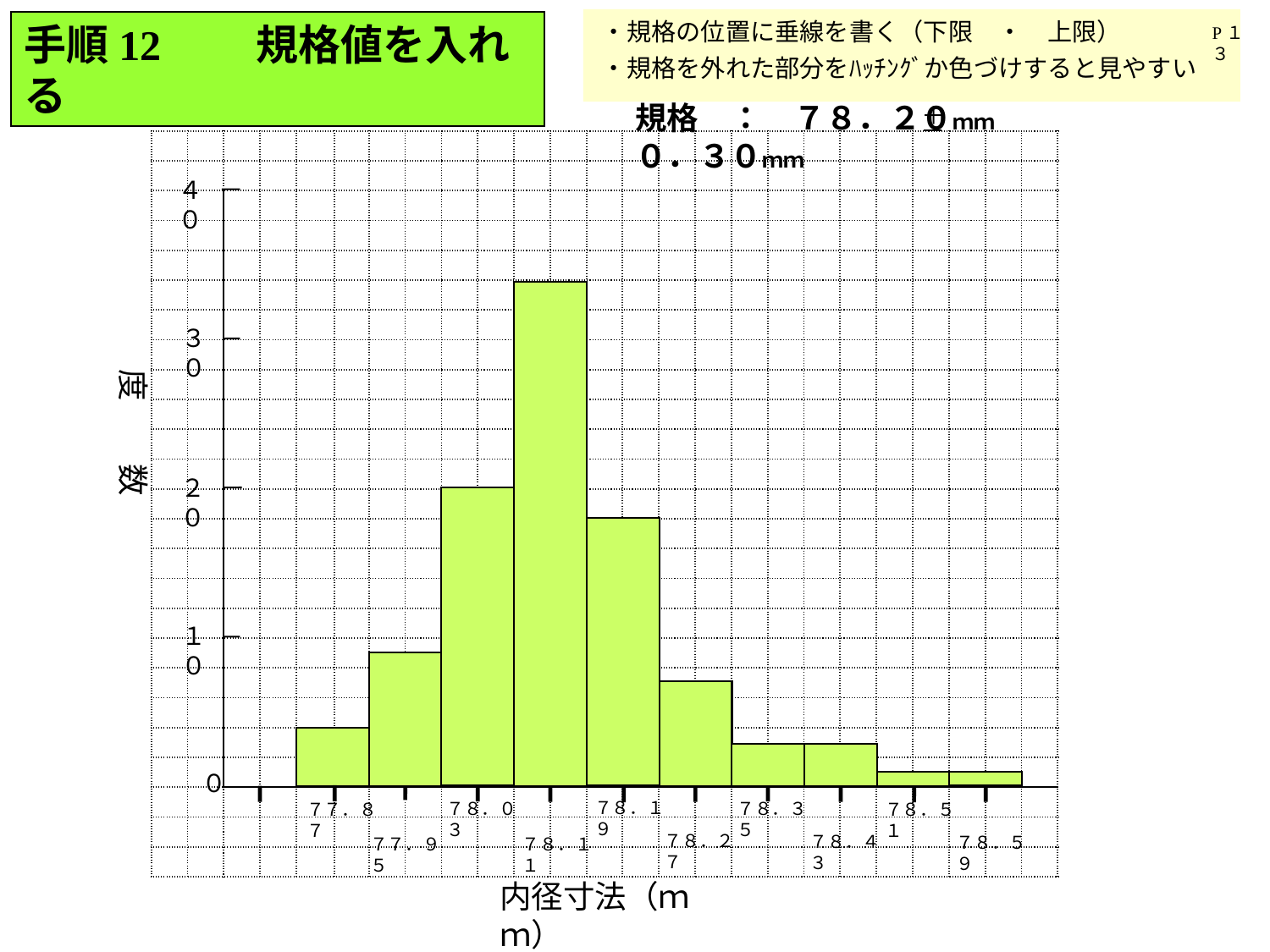

手順12　　規格値を入れる
P１３
・規格の位置に垂線を書く（下限　・　上限）
・規格を外れた部分をﾊｯﾁﾝｸﾞか色づけすると見やすい
規格　：　７８．２０ｍｍ　　０．３０ｍｍ
－
＋
|  |  |  |  |  |  |  |  |  |  |  |  |  |  |  |  |  |  |  |  |  |  |  |  |  |
| --- | --- | --- | --- | --- | --- | --- | --- | --- | --- | --- | --- | --- | --- | --- | --- | --- | --- | --- | --- | --- | --- | --- | --- | --- |
|  |  |  |  |  |  |  |  |  |  |  |  |  |  |  |  |  |  |  |  |  |  |  |  |  |
|  |  |  |  |  |  |  |  |  |  |  |  |  |  |  |  |  |  |  |  |  |  |  |  |  |
|  |  |  |  |  |  |  |  |  |  |  |  |  |  |  |  |  |  |  |  |  |  |  |  |  |
|  |  |  |  |  |  |  |  |  |  |  |  |  |  |  |  |  |  |  |  |  |  |  |  |  |
|  |  |  |  |  |  |  |  |  |  |  |  |  |  |  |  |  |  |  |  |  |  |  |  |  |
|  |  |  |  |  |  |  |  |  |  |  |  |  |  |  |  |  |  |  |  |  |  |  |  |  |
|  |  |  |  |  |  |  |  |  |  |  |  |  |  |  |  |  |  |  |  |  |  |  |  |  |
|  |  |  |  |  |  |  |  |  |  |  |  |  |  |  |  |  |  |  |  |  |  |  |  |  |
|  |  |  |  |  |  |  |  |  |  |  |  |  |  |  |  |  |  |  |  |  |  |  |  |  |
|  |  |  |  |  |  |  |  |  |  |  |  |  |  |  |  |  |  |  |  |  |  |  |  |  |
|  |  |  |  |  |  |  |  |  |  |  |  |  |  |  |  |  |  |  |  |  |  |  |  |  |
|  |  |  |  |  |  |  |  |  |  |  |  |  |  |  |  |  |  |  |  |  |  |  |  |  |
|  |  |  |  |  |  |  |  |  |  |  |  |  |  |  |  |  |  |  |  |  |  |  |  |  |
|  |  |  |  |  |  |  |  |  |  |  |  |  |  |  |  |  |  |  |  |  |  |  |  |  |
|  |  |  |  |  |  |  |  |  |  |  |  |  |  |  |  |  |  |  |  |  |  |  |  |  |
|  |  |  |  |  |  |  |  |  |  |  |  |  |  |  |  |  |  |  |  |  |  |  |  |  |
|  |  |  |  |  |  |  |  |  |  |  |  |  |  |  |  |  |  |  |  |  |  |  |  |  |
|  |  |  |  |  |  |  |  |  |  |  |  |  |  |  |  |  |  |  |  |  |  |  |  |  |
|  |  |  |  |  |  |  |  |  |  |  |  |  |  |  |  |  |  |  |  |  |  |  |  |  |
|  |  |  |  |  |  |  |  |  |  |  |  |  |  |  |  |  |  |  |  |  |  |  |  |  |
|  |  |  |  |  |  |  |  |  |  |  |  |  |  |  |  |  |  |  |  |  |  |  |  |  |
|  |  |  |  |  |  |  |  |  |  |  |  |  |  |  |  |  |  |  |  |  |  |  |  |  |
|  |  |  |  |  |  |  |  |  |  |  |  |  |  |  |  |  |  |  |  |  |  |  |  |  |
|  |  |  |  |  |  |  |  |  |  |  |  |  |  |  |  |  |  |  |  |  |  |  |  |  |
４０

３０

度　　数
２０

１０

０

７８．１９
７８．３５
７８．０３
７７．８７
７８．５１
７８．２７
７８．４３
７８．５９
７８．１１
７７．９５
内径寸法（ｍｍ）